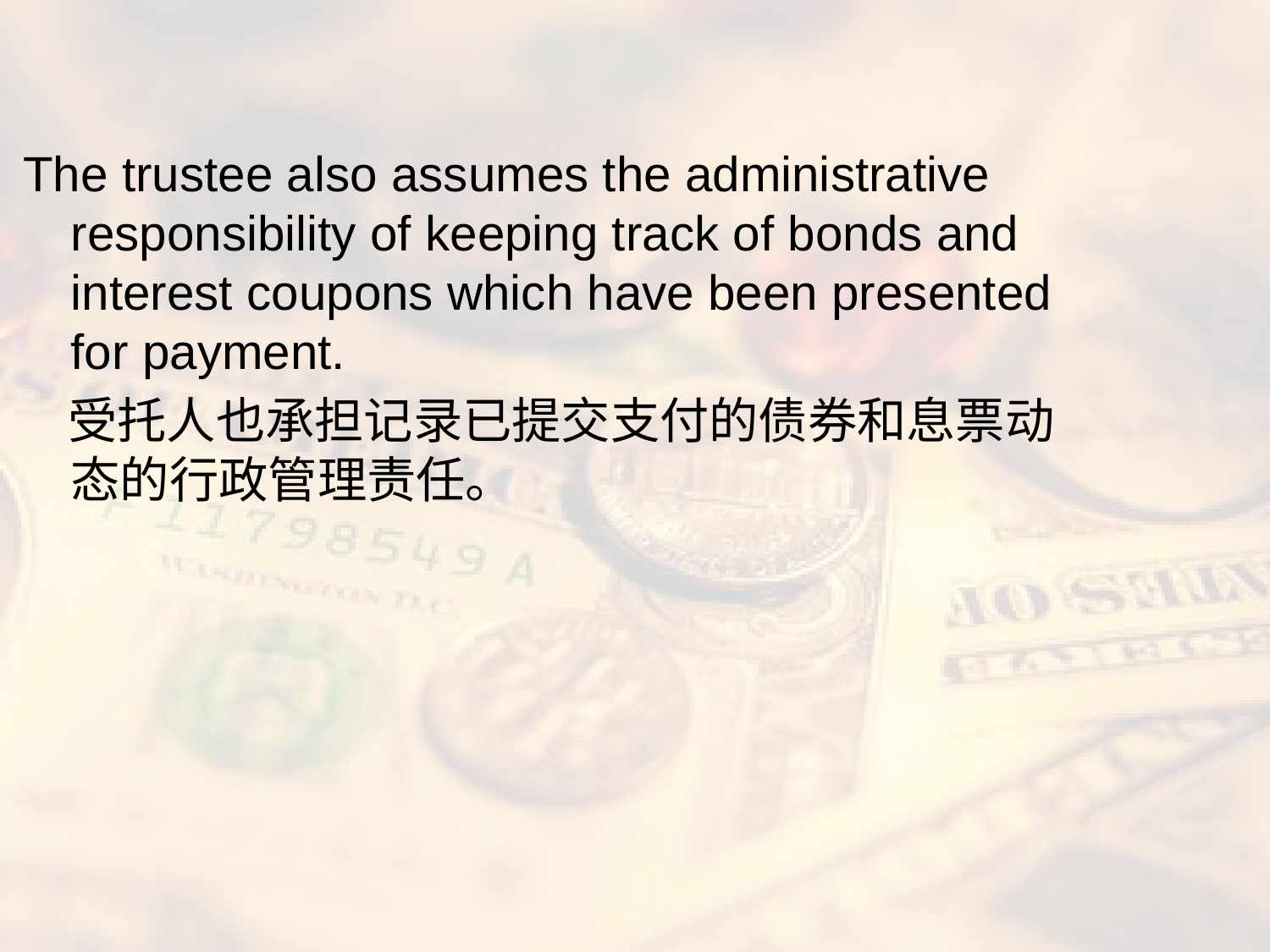

#
The trustee also assumes the administrative responsibility of keeping track of bonds and interest coupons which have been presented for payment.
   受托人也承担记录已提交支付的债券和息票动态的行政管理责任。